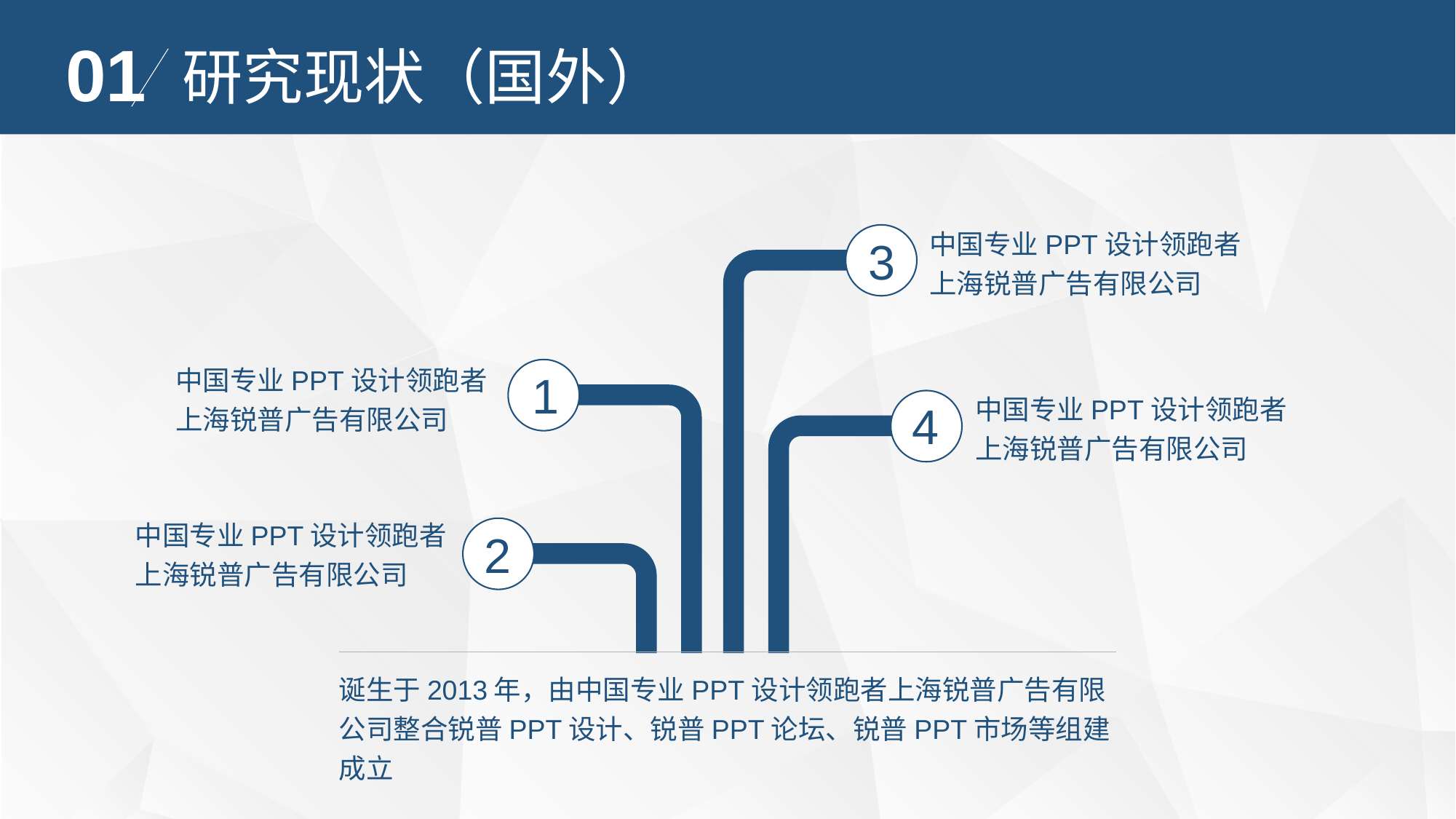

01
研究现状（国外）
中国专业PPT设计领跑者上海锐普广告有限公司
D

C

B

A

3
中国专业PPT设计领跑者上海锐普广告有限公司
1
中国专业PPT设计领跑者上海锐普广告有限公司
4
中国专业PPT设计领跑者上海锐普广告有限公司
2
诞生于2013年，由中国专业PPT设计领跑者上海锐普广告有限公司整合锐普PPT设计、锐普PPT论坛、锐普PPT市场等组建成立